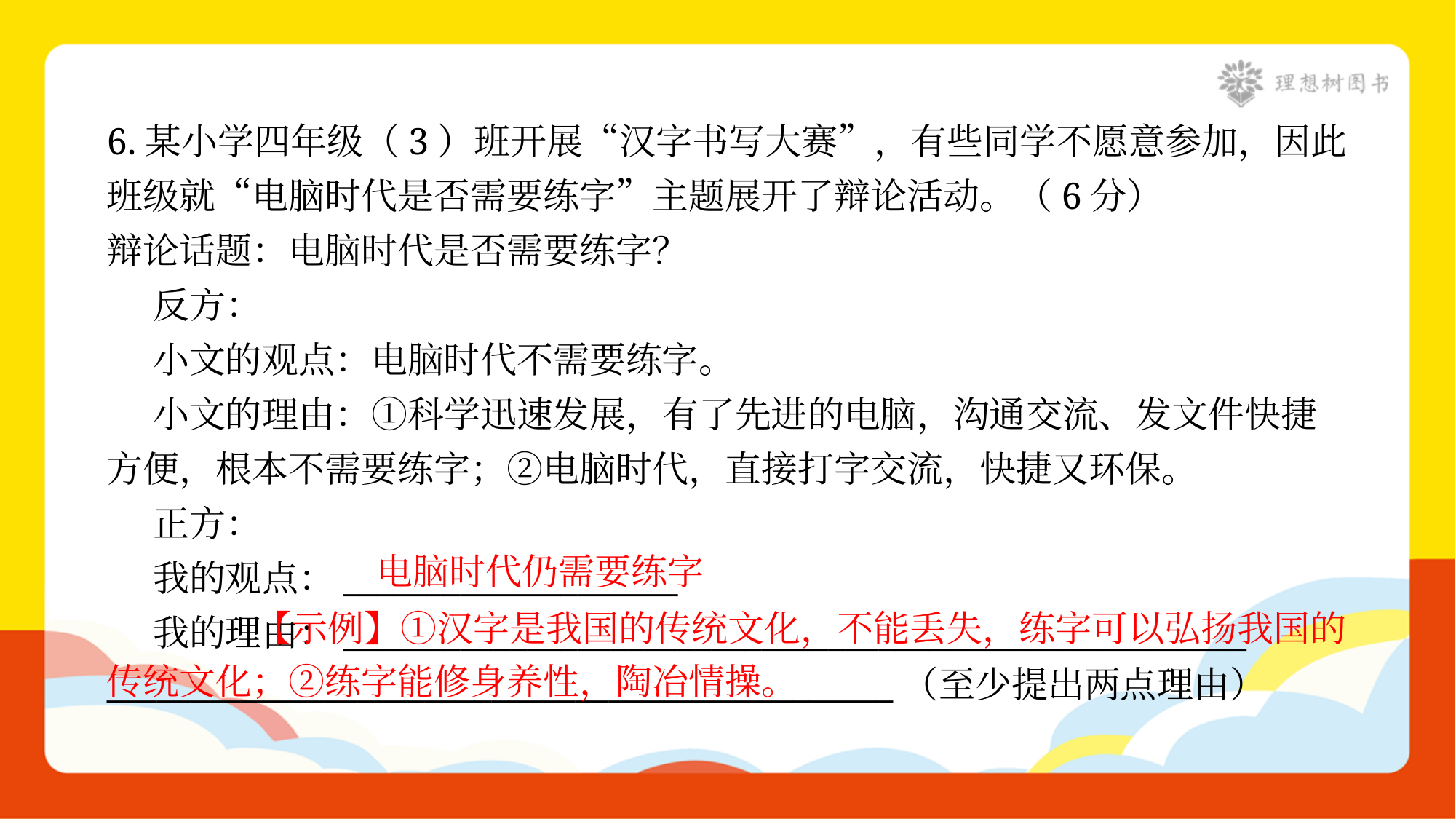

6.某小学四年级（3）班开展“汉字书写大赛”，有些同学不愿意参加，因此
班级就“电脑时代是否需要练字”主题展开了辩论活动。（6分）
辩论话题：电脑时代是否需要练字？
    反方：
    小文的观点：电脑时代不需要练字。
    小文的理由：①科学迅速发展，有了先进的电脑，沟通交流、发文件快捷
方便，根本不需要练字；②电脑时代，直接打字交流，快捷又环保。
    正方：
    我的观点：____________________
    我的理由：______________________________________________________
_______________________________________________（至少提出两点理由）
电脑时代仍需要练字
               【示例】①汉字是我国的传统文化，不能丢失，练字可以弘扬我国的传统文化；②练字能修身养性，陶冶情操。